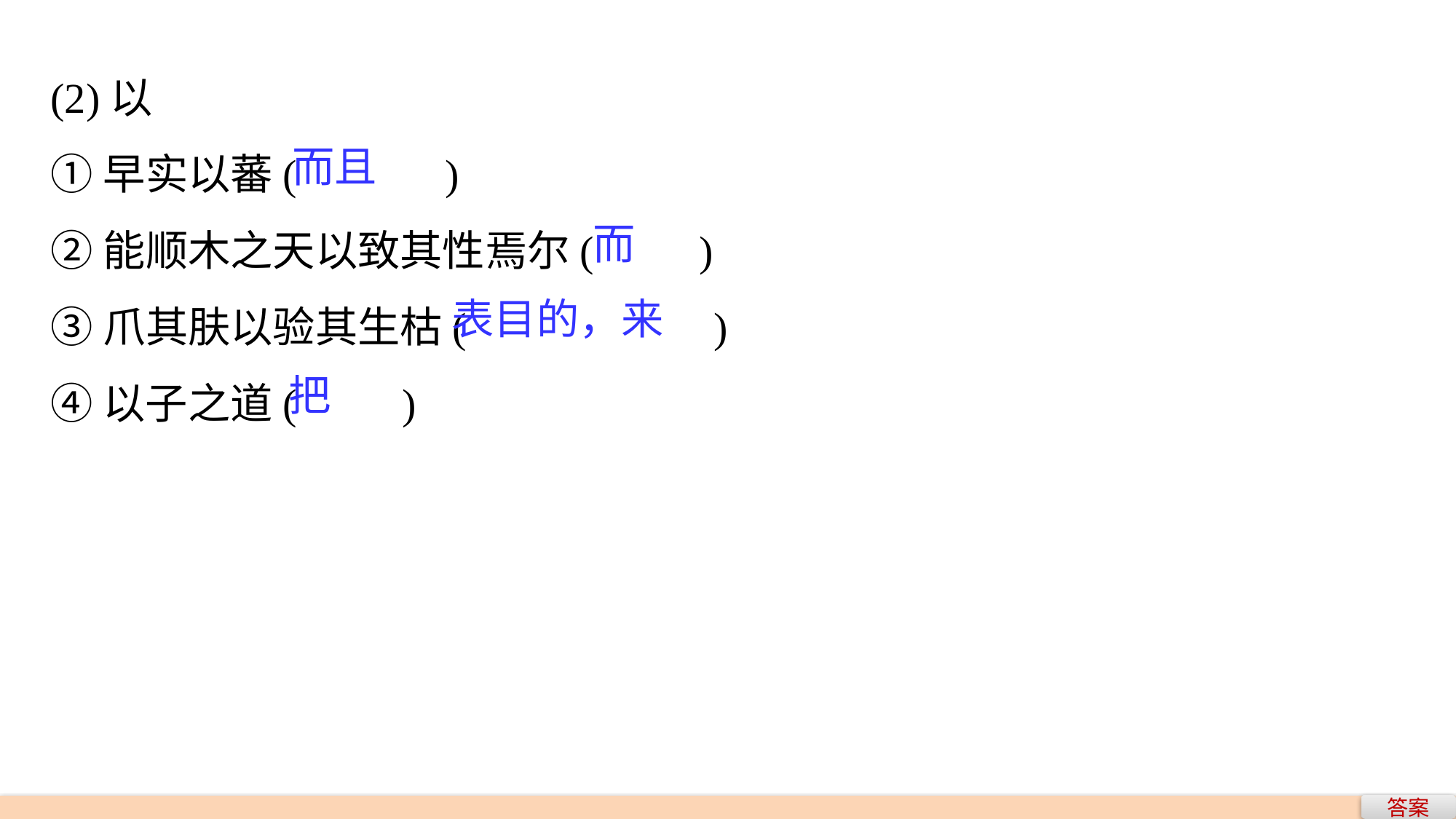

(2)以
①早实以蕃(　　　)
②能顺木之天以致其性焉尔(　　)
③爪其肤以验其生枯(　　　　      )
④以子之道(　　)
而且
而
表目的，来
把
答案